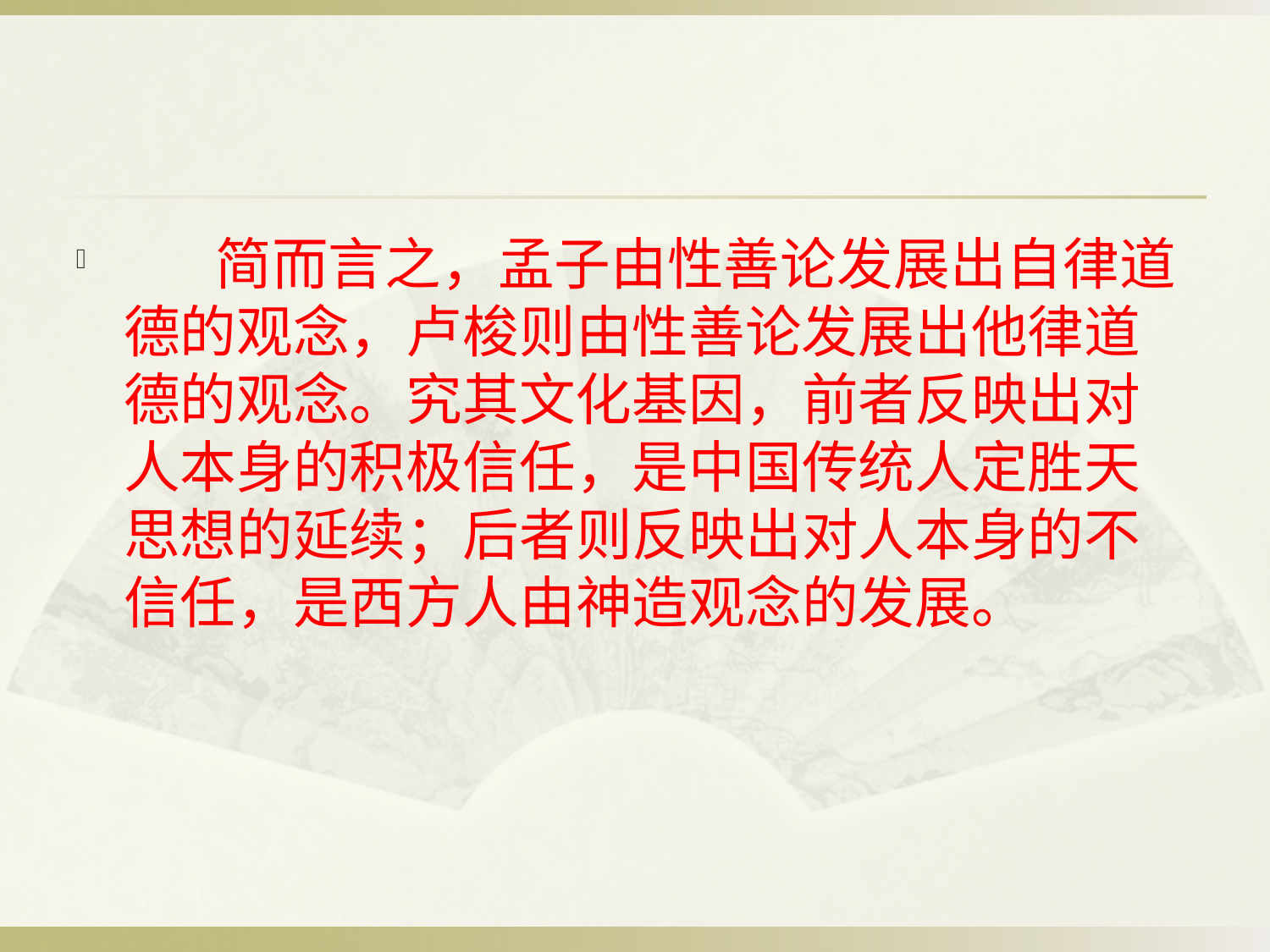

#
     简而言之，孟子由性善论发展出自律道德的观念，卢梭则由性善论发展出他律道德的观念。究其文化基因，前者反映出对人本身的积极信任，是中国传统人定胜天思想的延续；后者则反映出对人本身的不信任，是西方人由神造观念的发展。